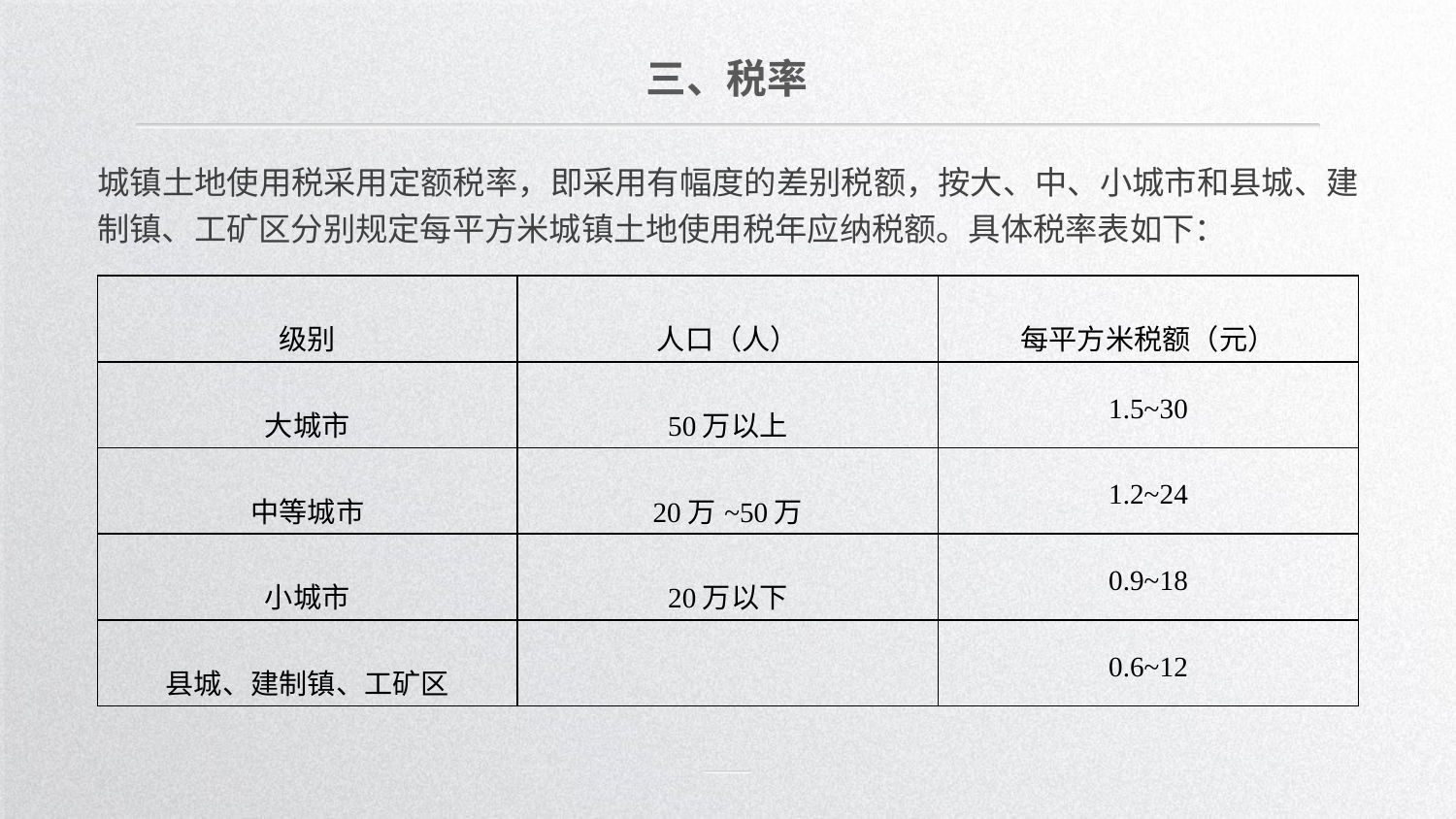

三、税率
城镇土地使用税采用定额税率，即采用有幅度的差别税额，按大、中、小城市和县城、建制镇、工矿区分别规定每平方米城镇土地使用税年应纳税额。具体税率表如下：
| 级别 | 人口（人） | 每平方米税额（元） |
| --- | --- | --- |
| 大城市 | 50万以上 | 1.5~30 |
| 中等城市 | 20万~50万 | 1.2~24 |
| 小城市 | 20万以下 | 0.9~18 |
| 县城、建制镇、工矿区 |  | 0.6~12 |